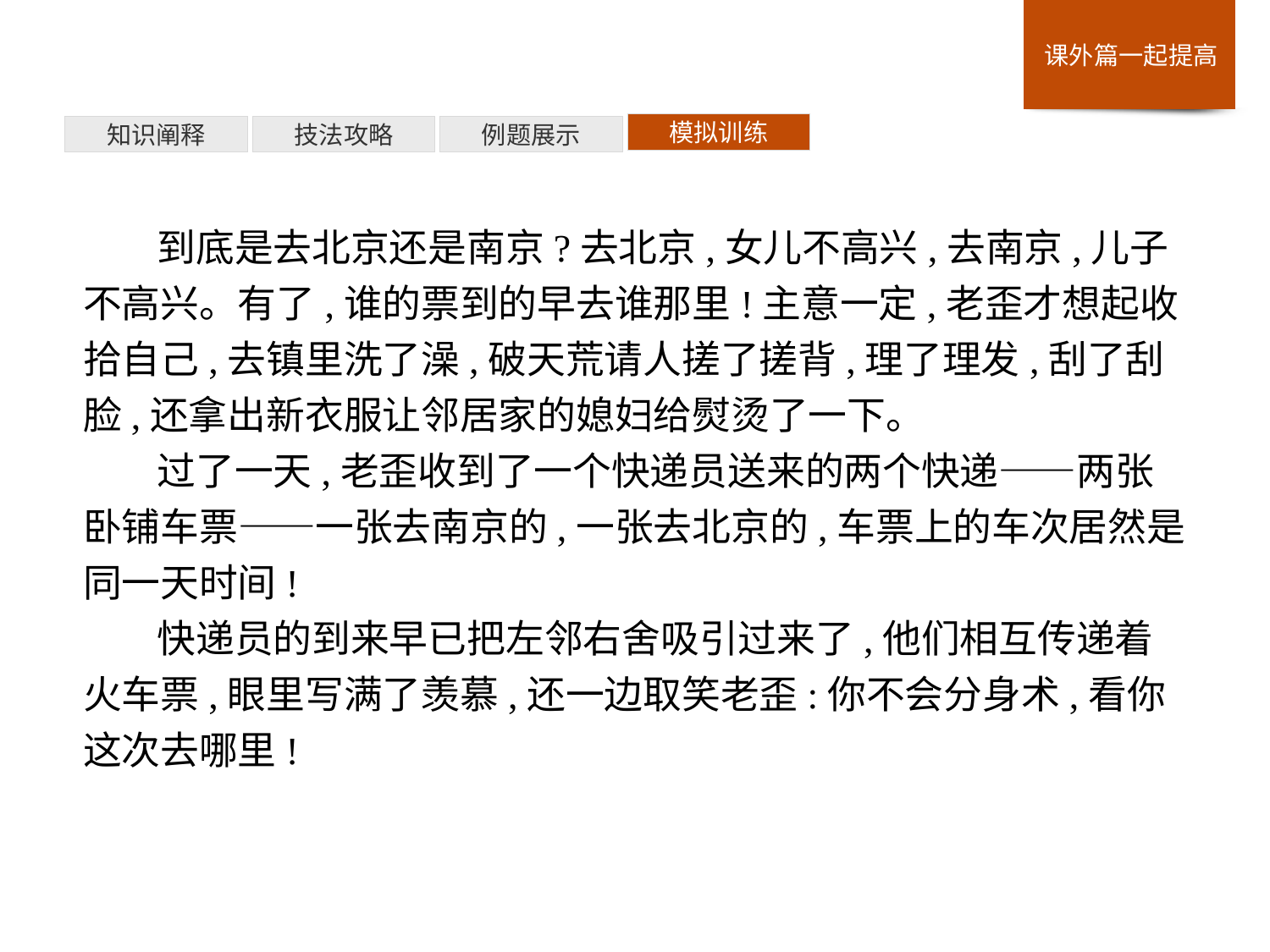

模拟训练
例题展示
技法攻略
知识阐释
到底是去北京还是南京?去北京,女儿不高兴,去南京,儿子不高兴。有了,谁的票到的早去谁那里!主意一定,老歪才想起收拾自己,去镇里洗了澡,破天荒请人搓了搓背,理了理发,刮了刮脸,还拿出新衣服让邻居家的媳妇给熨烫了一下。
过了一天,老歪收到了一个快递员送来的两个快递——两张卧铺车票——一张去南京的,一张去北京的,车票上的车次居然是同一天时间!
快递员的到来早已把左邻右舍吸引过来了,他们相互传递着火车票,眼里写满了羡慕,还一边取笑老歪:你不会分身术,看你这次去哪里!